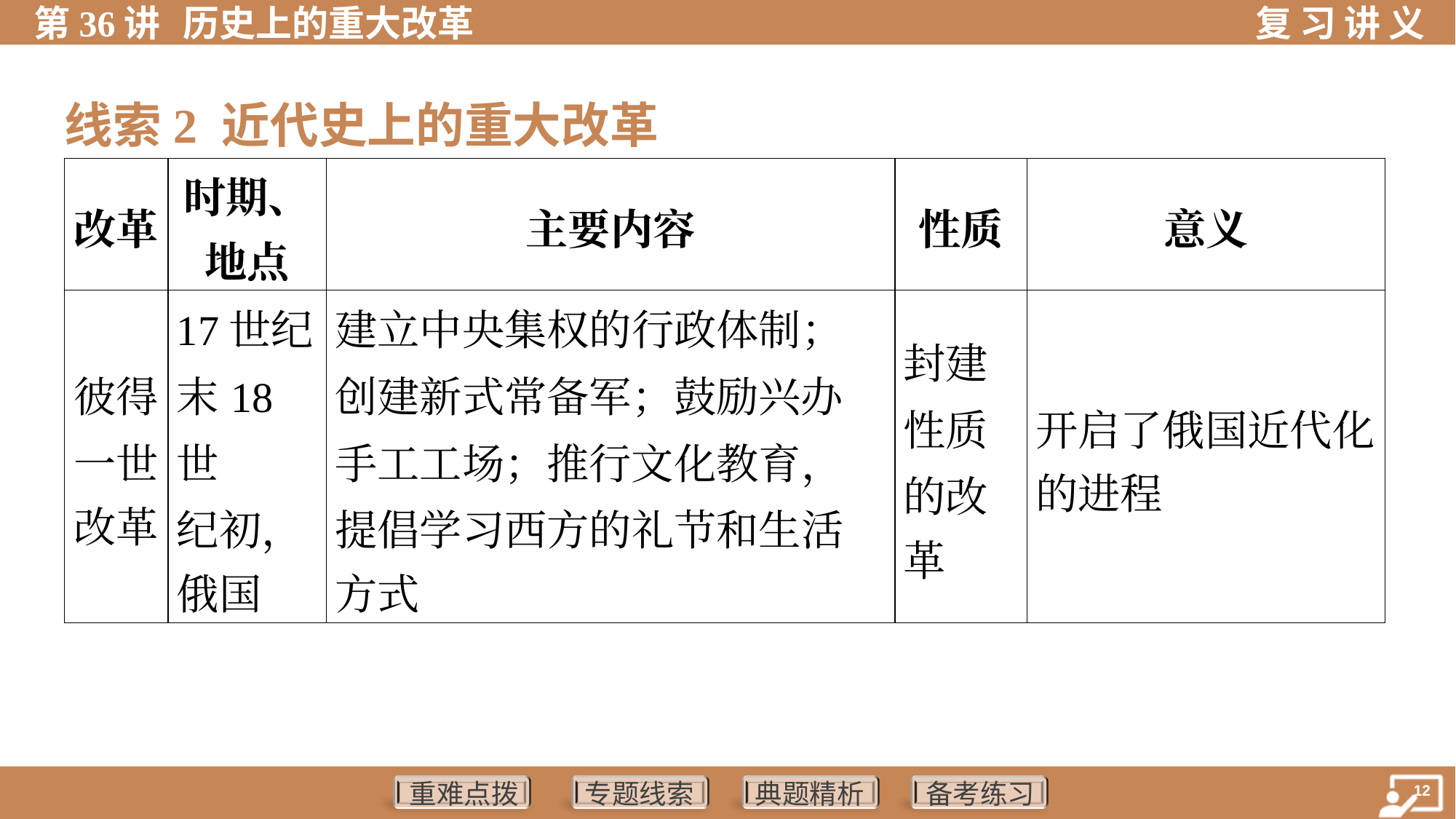

线索2 近代史上的重大改革
| 改革 | 时期、 地点 | 主要内容 | 性质 | 意义 |
| --- | --- | --- | --- | --- |
| 彼得 一世 改革 | 17世纪 末18世 纪初， 俄国 | 建立中央集权的行政体制； 创建新式常备军；鼓励兴办 手工工场；推行文化教育， 提倡学习西方的礼节和生活 方式 | 封建 性质 的改 革 | 开启了俄国近代化 的进程 |